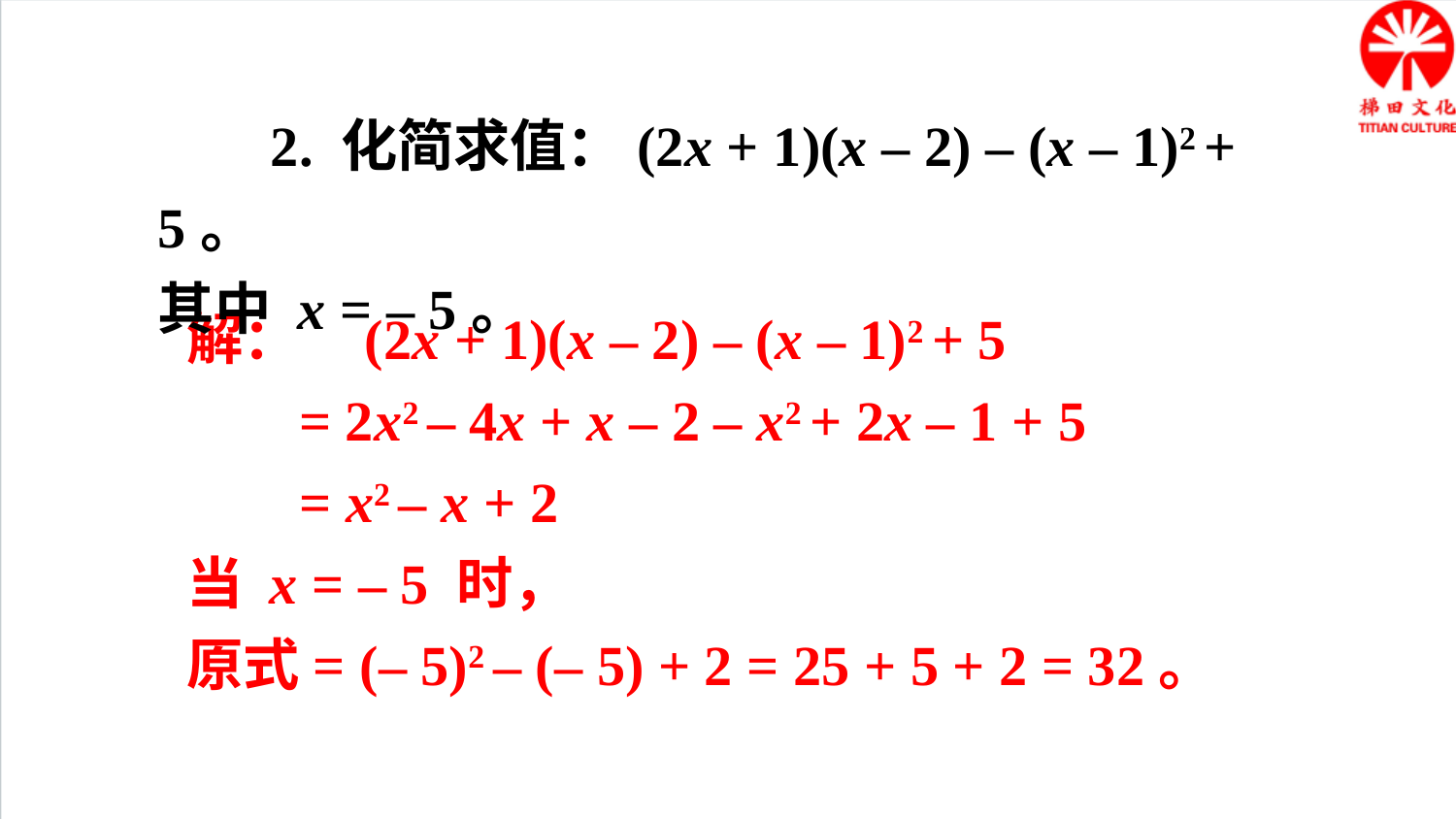

2. 化简求值：(2x + 1)(x – 2) – (x – 1)2 + 5。
其中 x = – 5。
解：    (2x + 1)(x – 2) – (x – 1)2 + 5
        = 2x2 – 4x + x – 2 – x2 + 2x – 1 + 5
        = x2 – x + 2
当 x = – 5 时，
原式= (– 5)2 – (– 5) + 2 = 25 + 5 + 2 = 32。